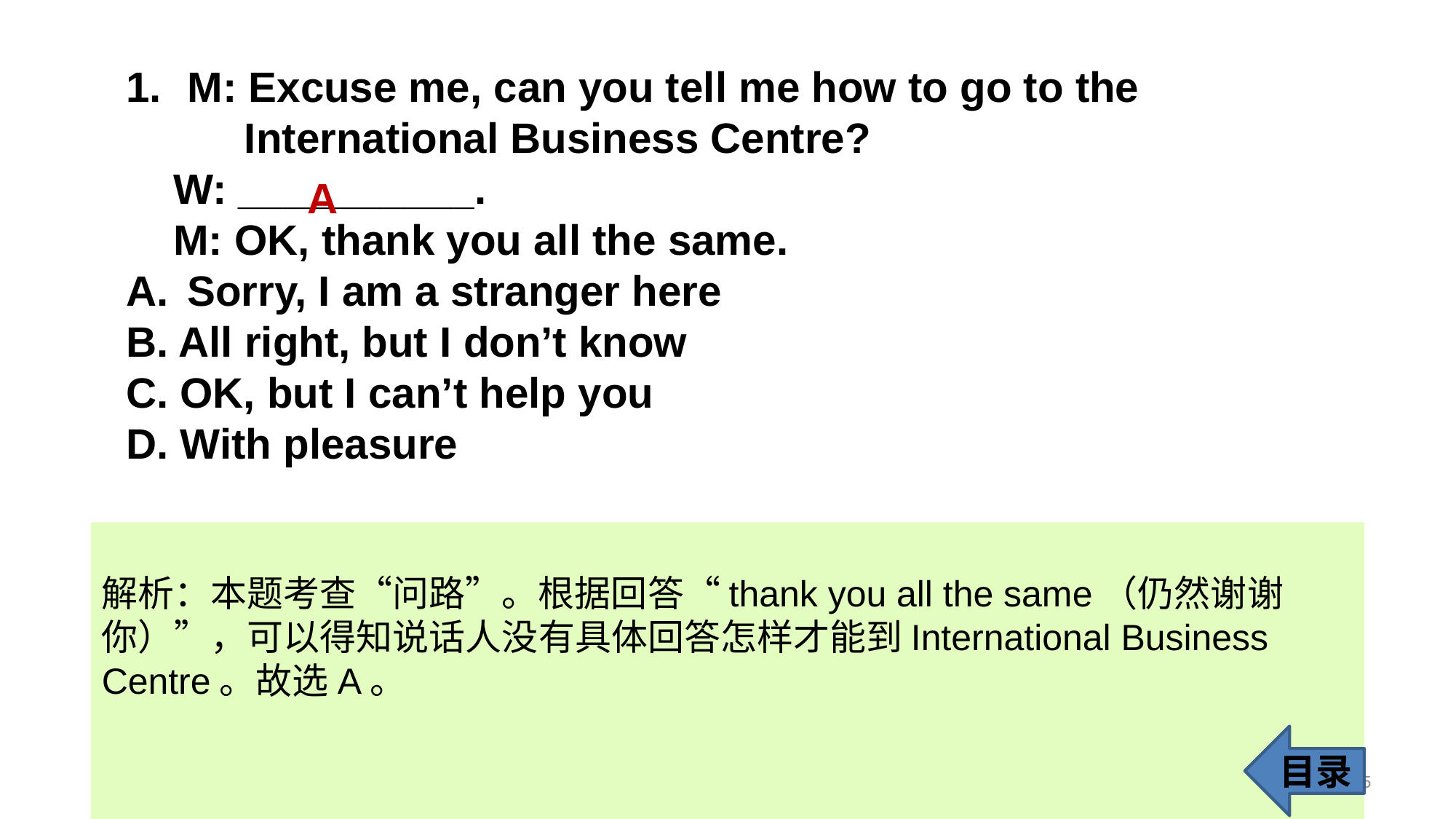

M: Excuse me, can you tell me how to go to the
          International Business Centre?
    W: __________.
    M: OK, thank you all the same.
Sorry, I am a stranger here
B. All right, but I don’t know
C. OK, but I can’t help you
D. With pleasure
A

解析：本题考查“问路”。根据回答“thank you all the same（仍然谢谢
你）”，可以得知说话人没有具体回答怎样才能到International Business
Centre。故选A。
目录
5